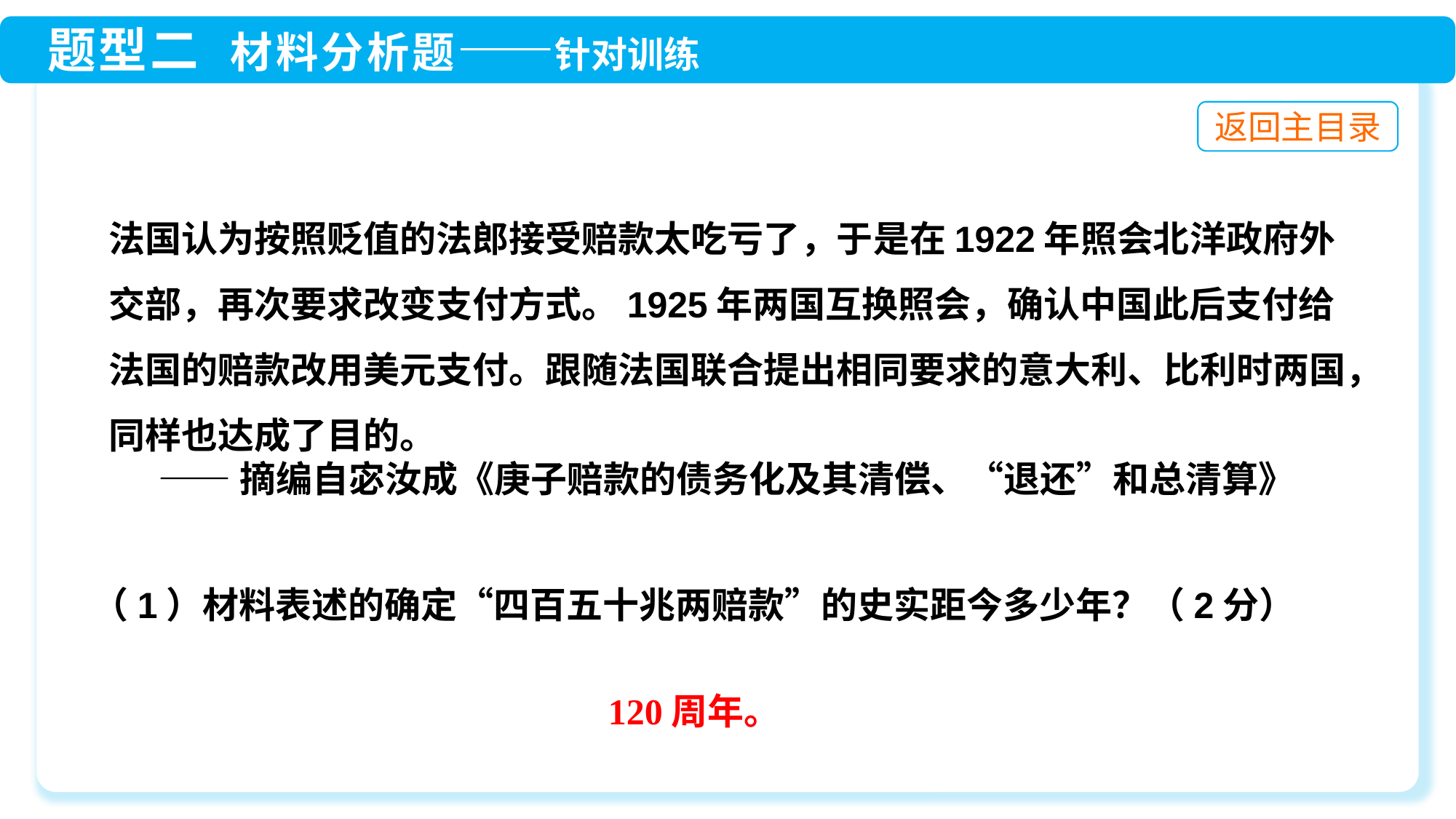

法国认为按照贬值的法郎接受赔款太吃亏了，于是在1922年照会北洋政府外交部，再次要求改变支付方式。1925年两国互换照会，确认中国此后支付给法国的赔款改用美元支付。跟随法国联合提出相同要求的意大利、比利时两国，同样也达成了目的。
      ——摘编自宓汝成《庚子赔款的债务化及其清偿、“退还”和总清算》
（1）材料表述的确定“四百五十兆两赔款”的史实距今多少年？（2分）
120周年。